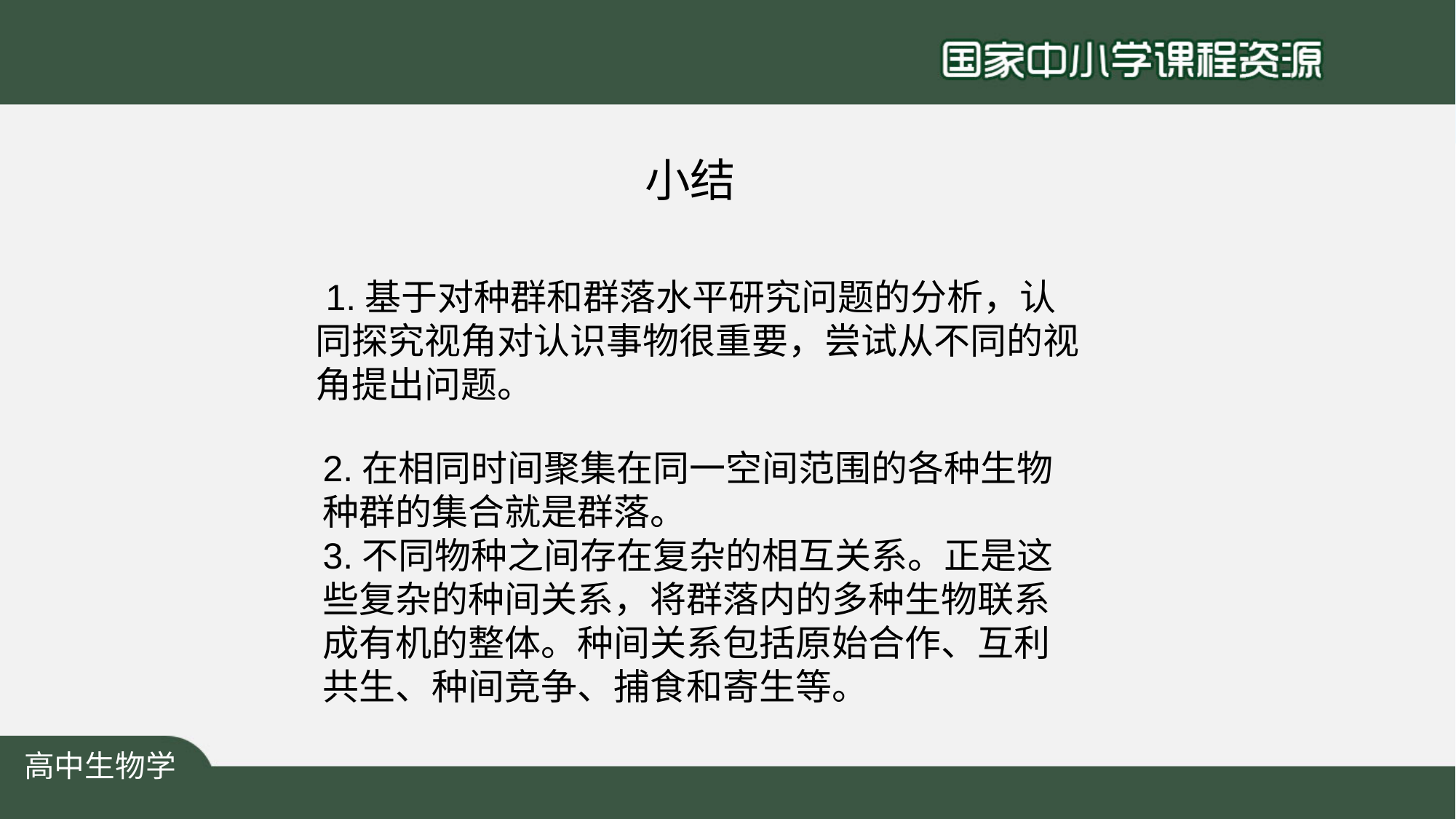

# 小结
 1.基于对种群和群落水平研究问题的分析，认同探究视角对认识事物很重要，尝试从不同的视角提出问题。
2.在相同时间聚集在同一空间范围的各种生物种群的集合就是群落。
3.不同物种之间存在复杂的相互关系。正是这些复杂的种间关系，将群落内的多种生物联系成有机的整体。种间关系包括原始合作、互利共生、种间竞争、捕食和寄生等。